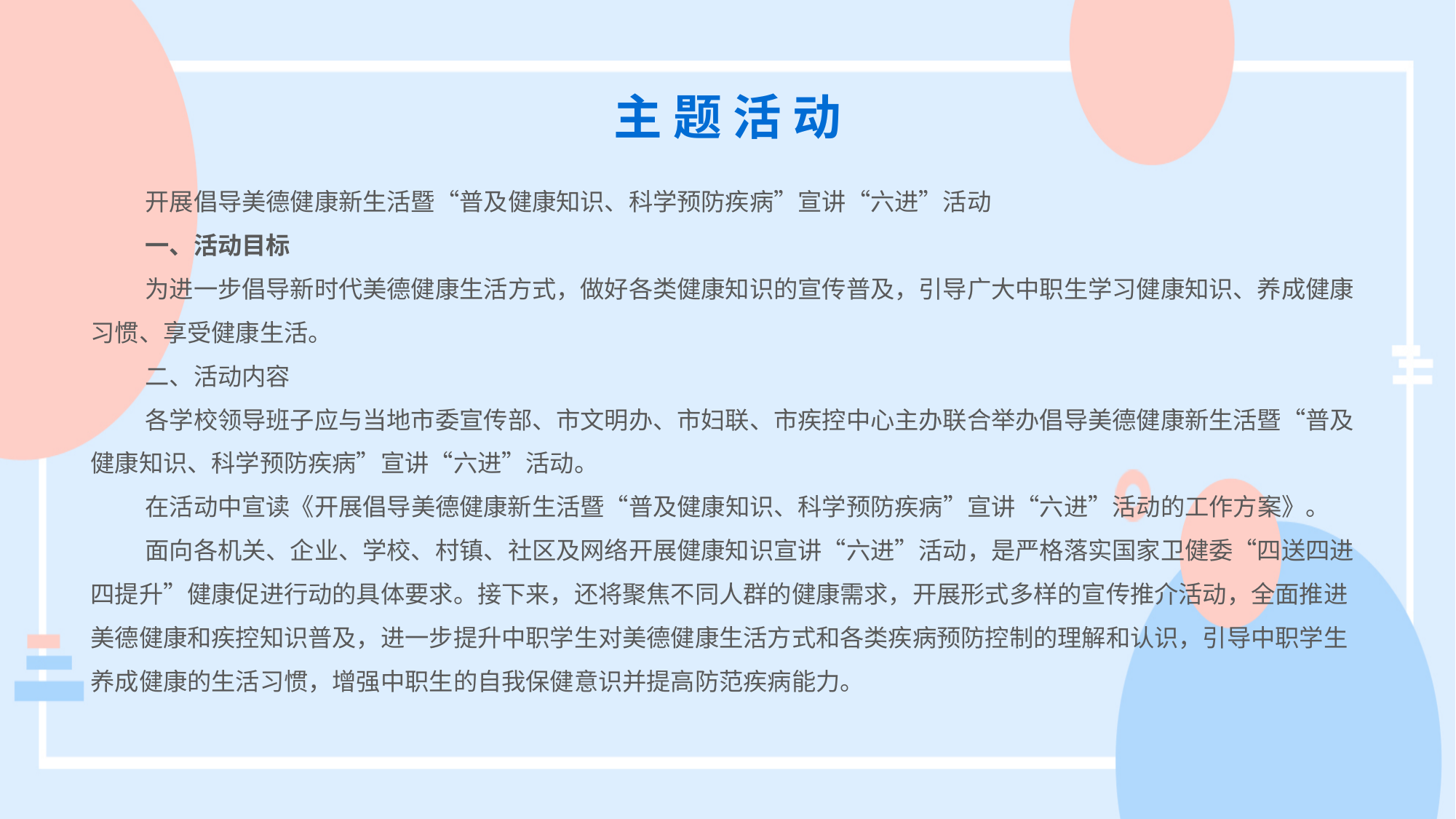

主 题 活 动
开展倡导美德健康新生活暨“普及健康知识、科学预防疾病”宣讲“六进”活动
一、活动目标
为进一步倡导新时代美德健康生活方式，做好各类健康知识的宣传普及，引导广大中职生学习健康知识、养成健康习惯、享受健康生活。
二、活动内容
各学校领导班子应与当地市委宣传部、市文明办、市妇联、市疾控中心主办联合举办倡导美德健康新生活暨“普及健康知识、科学预防疾病”宣讲“六进”活动。
在活动中宣读《开展倡导美德健康新生活暨“普及健康知识、科学预防疾病”宣讲“六进”活动的工作方案》。
面向各机关、企业、学校、村镇、社区及网络开展健康知识宣讲“六进”活动，是严格落实国家卫健委“四送四进四提升”健康促进行动的具体要求。接下来，还将聚焦不同人群的健康需求，开展形式多样的宣传推介活动，全面推进美德健康和疾控知识普及，进一步提升中职学生对美德健康生活方式和各类疾病预防控制的理解和认识，引导中职学生养成健康的生活习惯，增强中职生的自我保健意识并提高防范疾病能力。